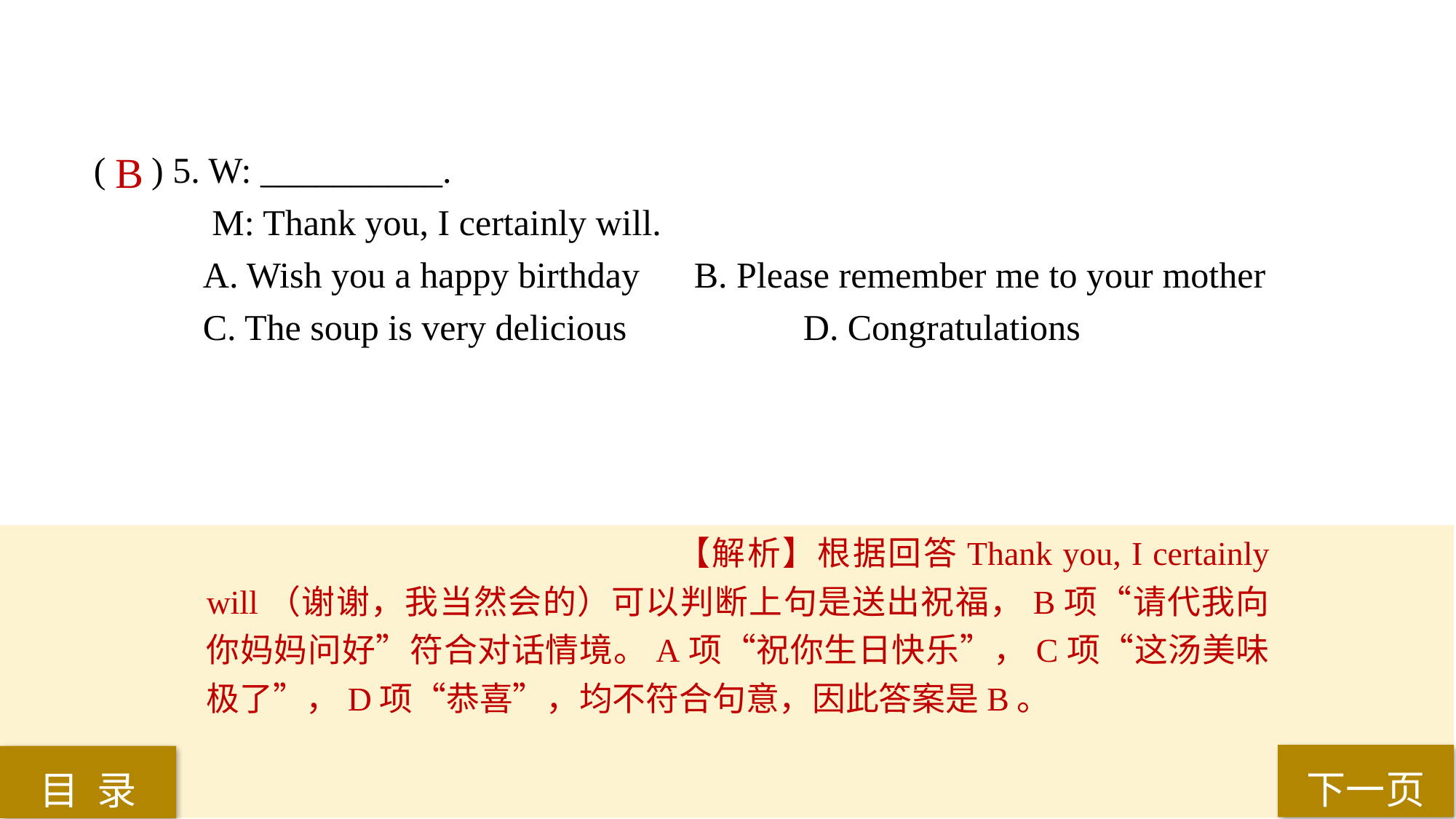

(     ) 5. W: __________.
 M: Thank you, I certainly will.
A. Wish you a happy birthday 	B. Please remember me to your mother
C. The soup is very delicious 		D. Congratulations
B
【解析】根据回答Thank you, I certainly will（谢谢，我当然会的）可以判断上句是送出祝福，B项“请代我向你妈妈问好”符合对话情境。A项“祝你生日快乐”，C项“这汤美味极了”，D项“恭喜”，均不符合句意，因此答案是B。